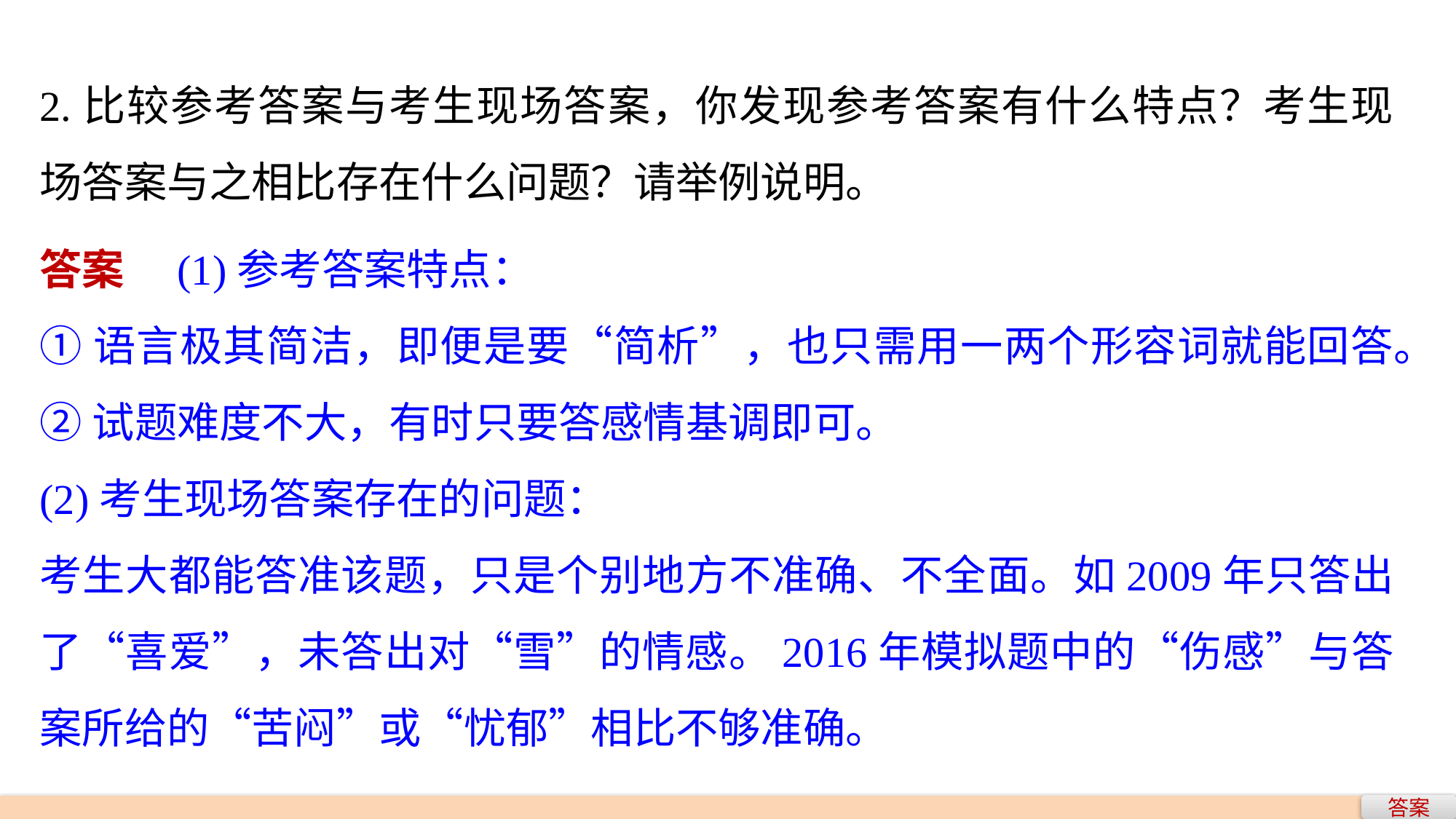

2.比较参考答案与考生现场答案，你发现参考答案有什么特点？考生现场答案与之相比存在什么问题？请举例说明。
答案　(1)参考答案特点：
①语言极其简洁，即便是要“简析”，也只需用一两个形容词就能回答。
②试题难度不大，有时只要答感情基调即可。
(2)考生现场答案存在的问题：
考生大都能答准该题，只是个别地方不准确、不全面。如2009年只答出了“喜爱”，未答出对“雪”的情感。2016年模拟题中的“伤感”与答案所给的“苦闷”或“忧郁”相比不够准确。
答案